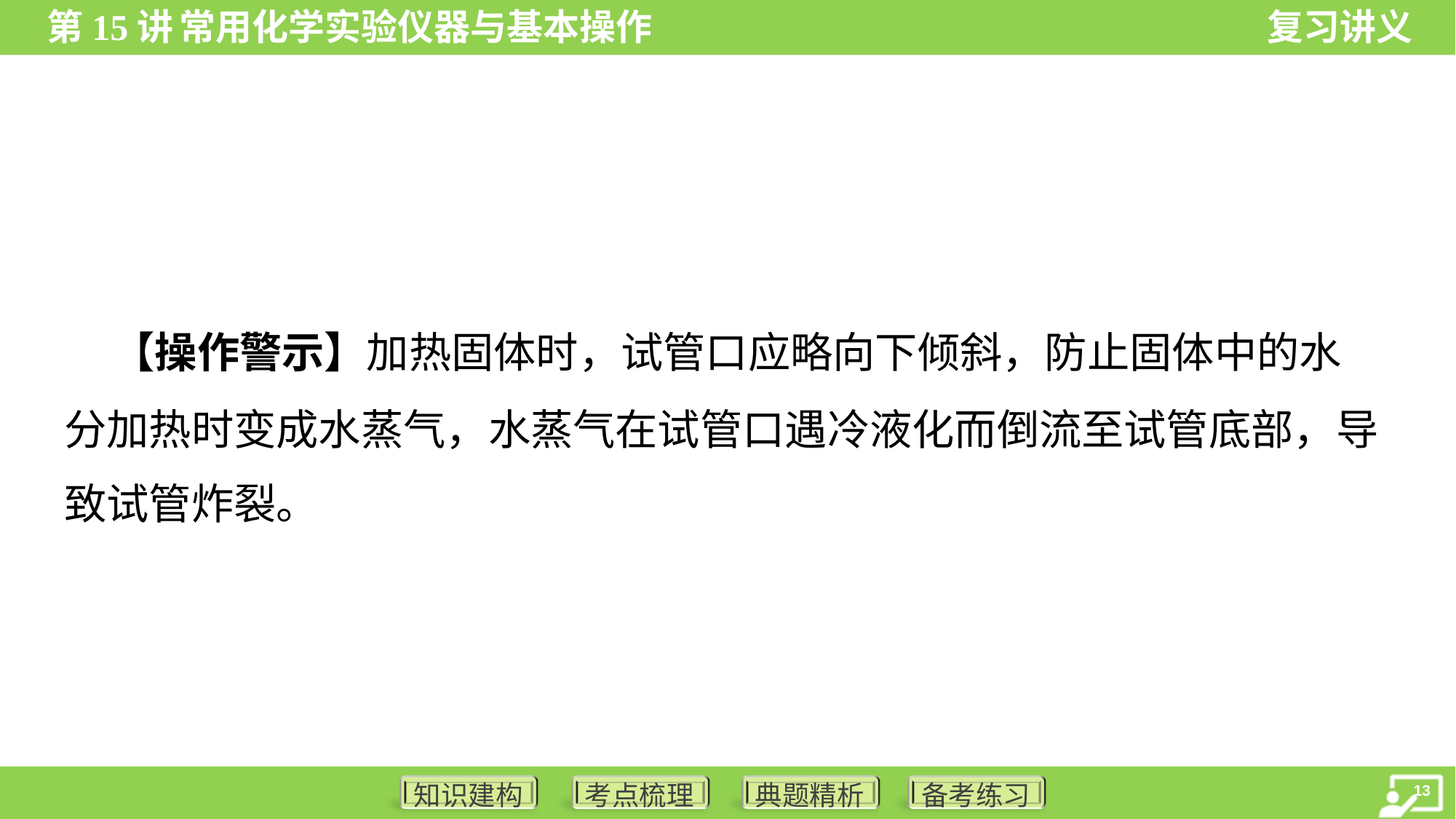

【操作警示】加热固体时，试管口应略向下倾斜，防止固体中的水
分加热时变成水蒸气，水蒸气在试管口遇冷液化而倒流至试管底部，导
致试管炸裂。